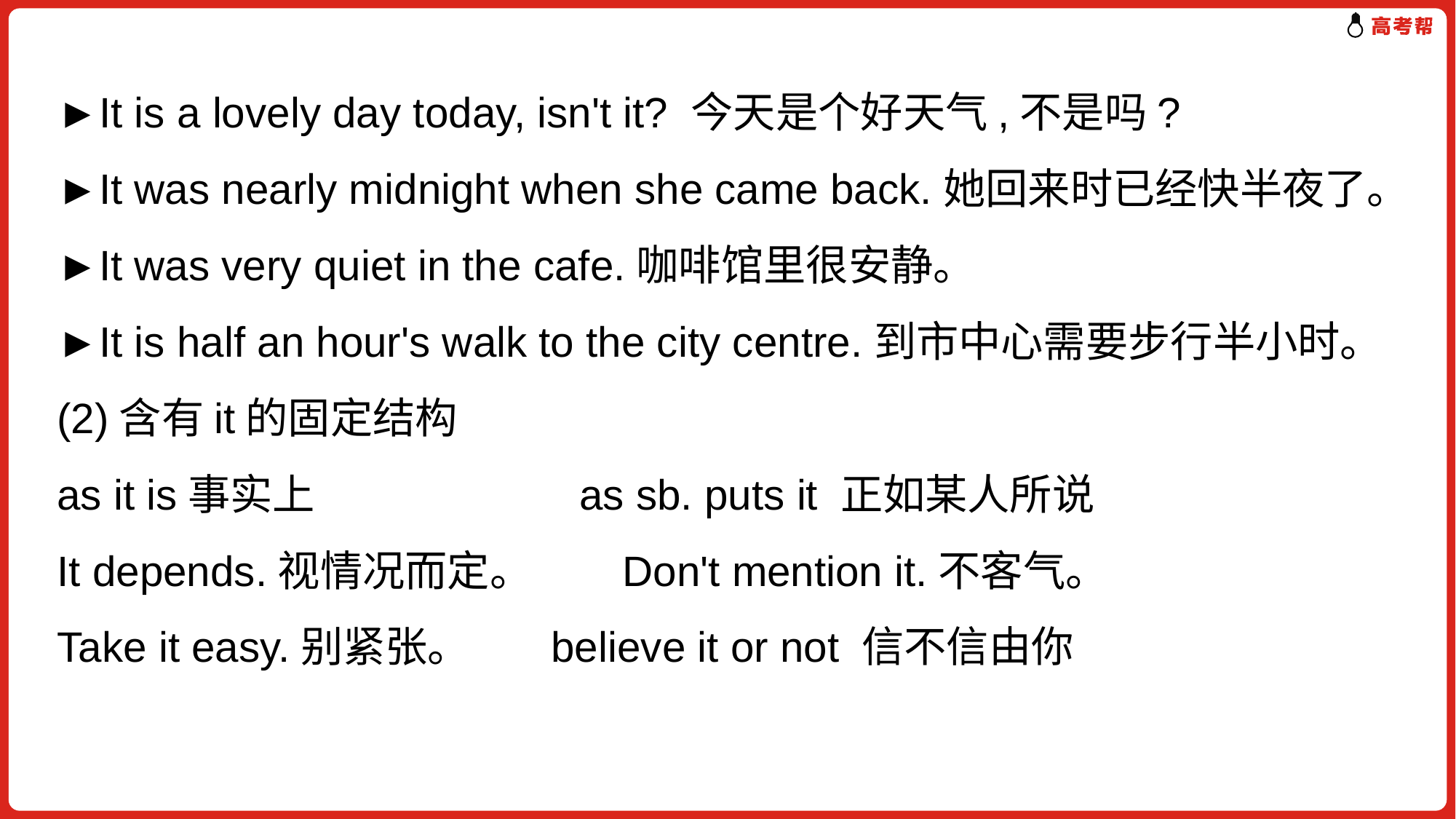

►It is a lovely day today, isn't it? 今天是个好天气,不是吗?
►It was nearly midnight when she came back.她回来时已经快半夜了。
►It was very quiet in the cafe.咖啡馆里很安静。
►It is half an hour's walk to the city centre.到市中心需要步行半小时。
(2)含有it的固定结构
as it is事实上　　　　　　as sb. puts it 正如某人所说
It depends.视情况而定。	 Don't mention it.不客气。
Take it easy.别紧张。	     believe it or not 信不信由你